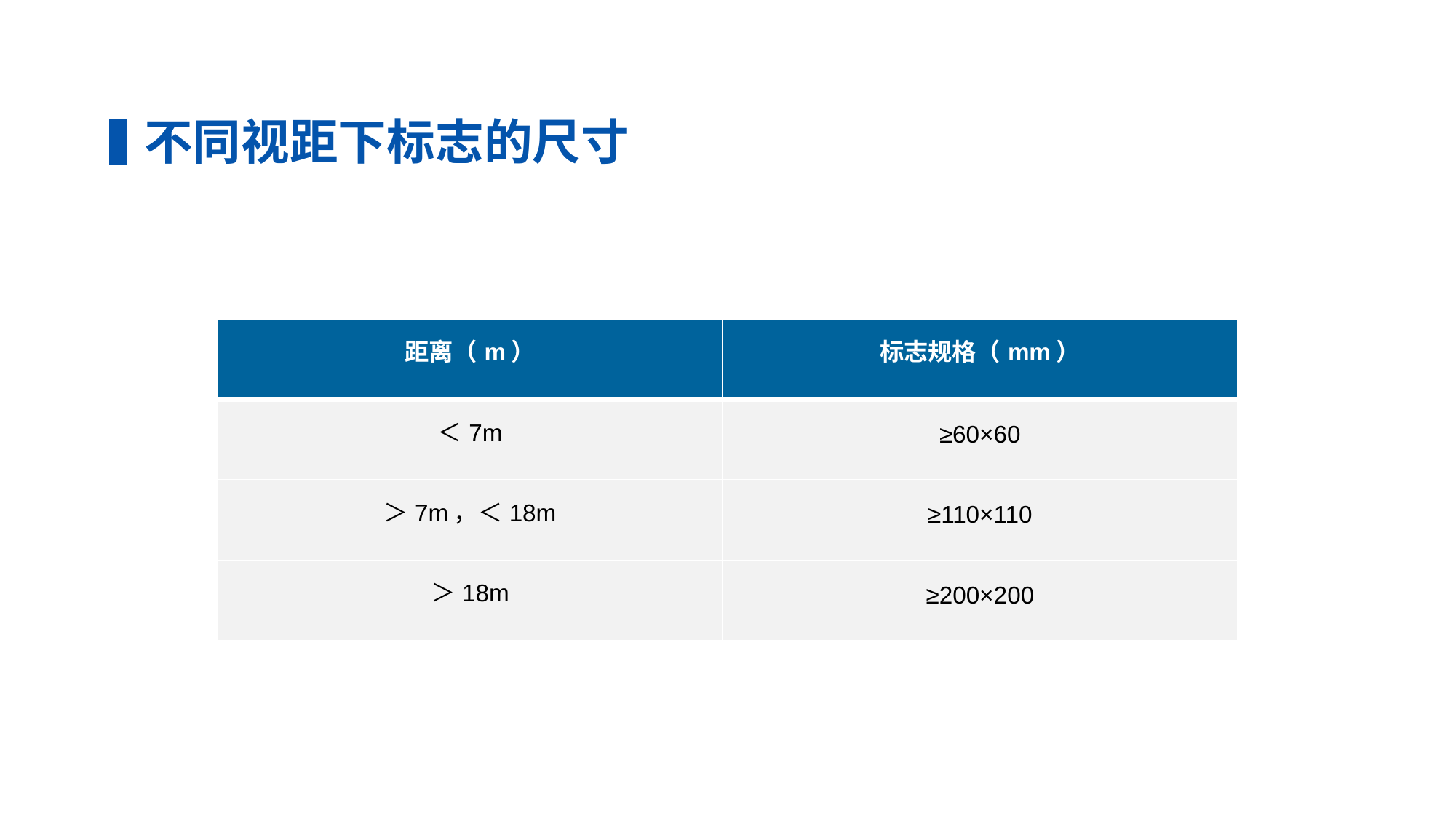

不同视距下标志的尺寸

| 距离（m） | 标志规格（mm） |
| --- | --- |
| ＜7m | ≥60×60 |
| ＞7m，＜18m | ≥110×110 |
| ＞18m | ≥200×200 |
56